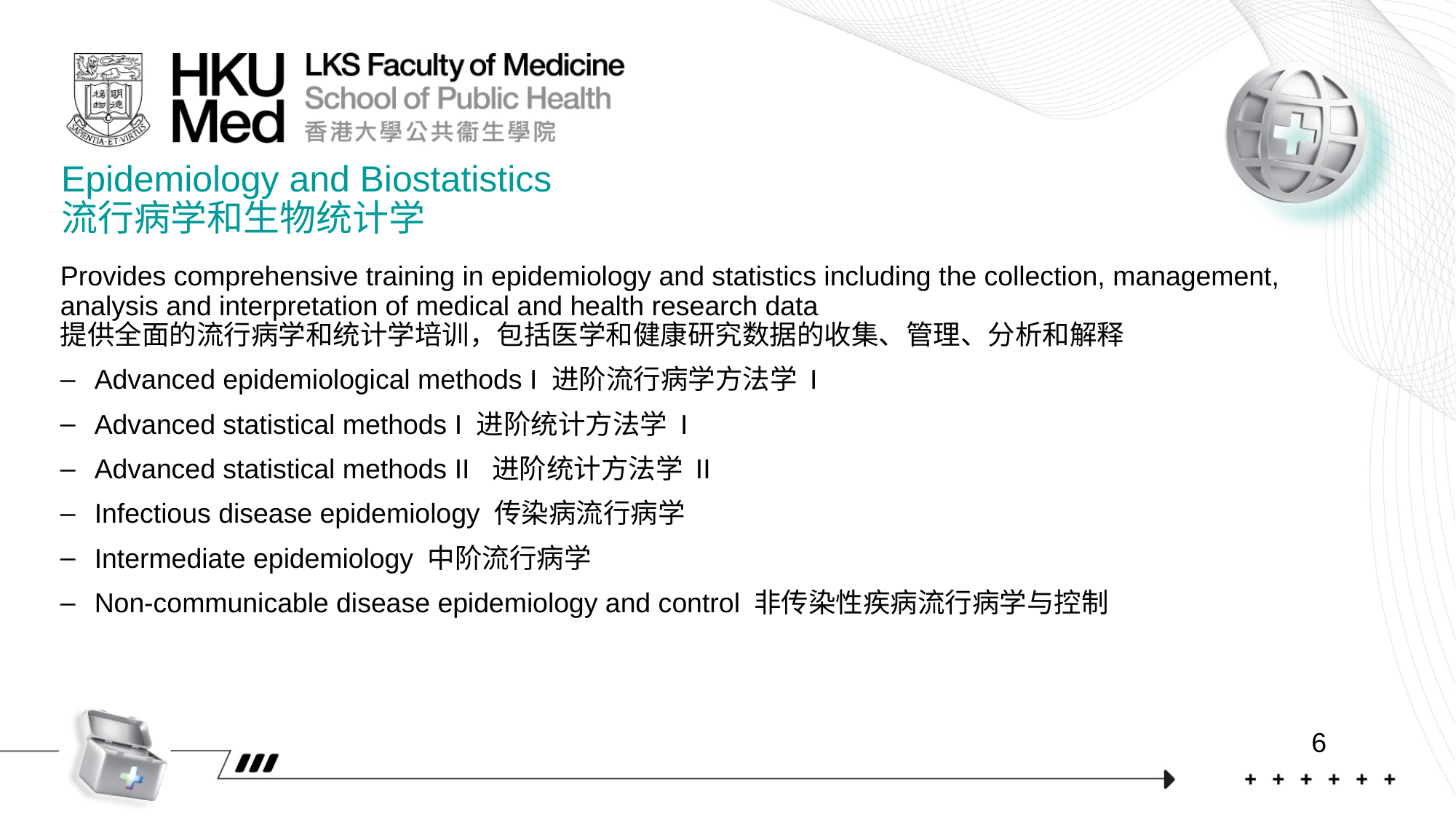

Epidemiology and Biostatistics
流行病学和生物统计学
Provides comprehensive training in epidemiology and statistics including the collection, management, analysis and interpretation of medical and health research data
提供全面的流行病学和统计学培训，包括医学和健康研究数据的收集、管理、分析和解释
Advanced epidemiological methods I 进阶流行病学方法学 I
Advanced statistical methods I 进阶统计方法学 I
Advanced statistical methods II  进阶统计方法学 II
Infectious disease epidemiology 传染病流行病学
Intermediate epidemiology 中阶流行病学
Non-communicable disease epidemiology and control 非传染性疾病流行病学与控制
6